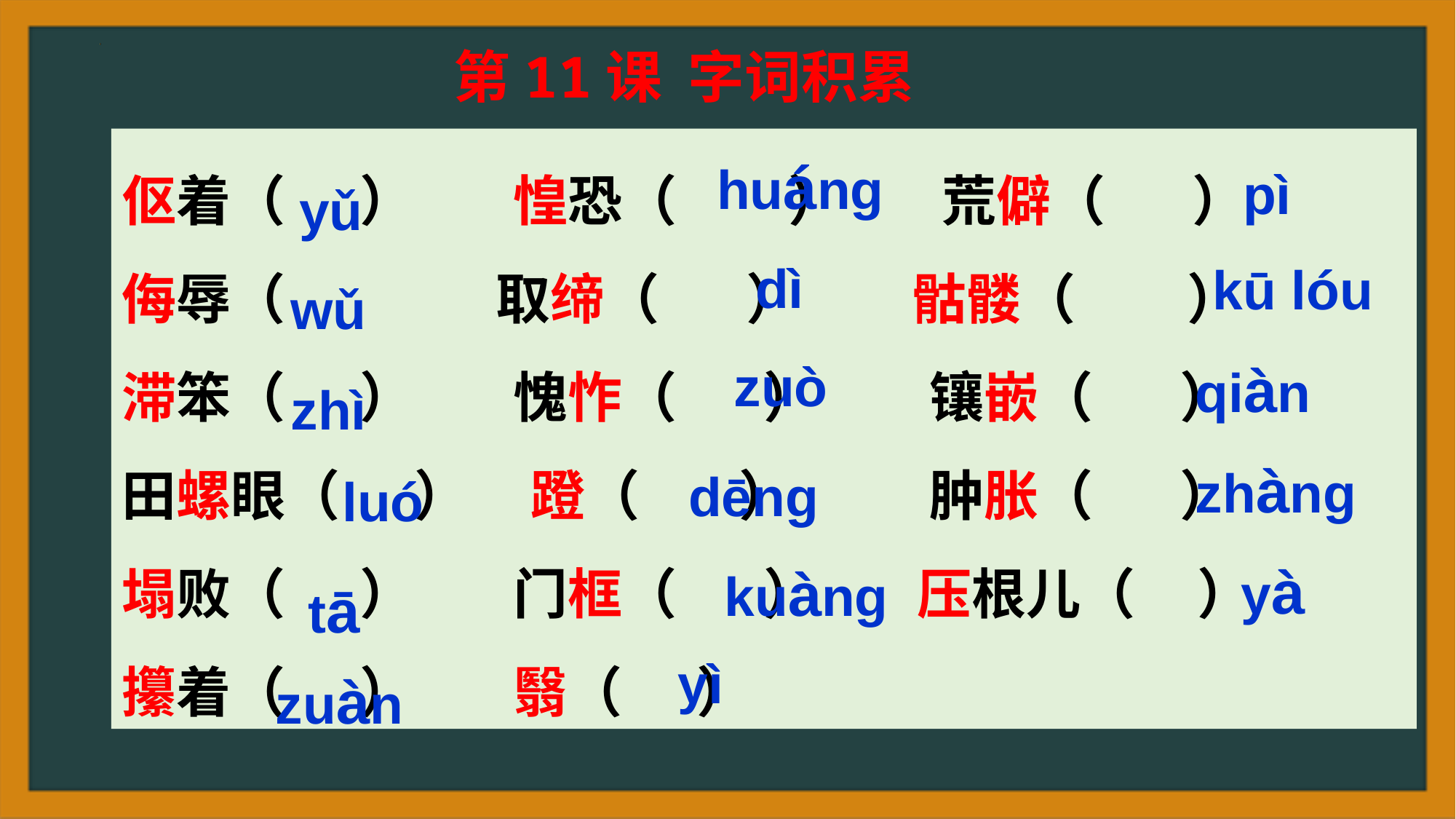

第11课  字词积累
伛着（      ）        惶恐（         ）        荒僻（       ）
侮辱（                 取缔（       ）         骷髅（         ）
滞笨（      ）        愧怍（       ）         镶嵌（       ）
田螺眼（      ）     蹬（        ）           肿胀（       ）
塌败（      ）        门框（       ）        压根儿（     ）
攥着（      ）        翳（      ）
huánɡ
pì
yǔ
李永强
dì
kū lóu
wǔ
qiàn
zuò
zhì
zhànɡ
dēnɡ
luó
yà
kuànɡ
tā
yì
zuàn